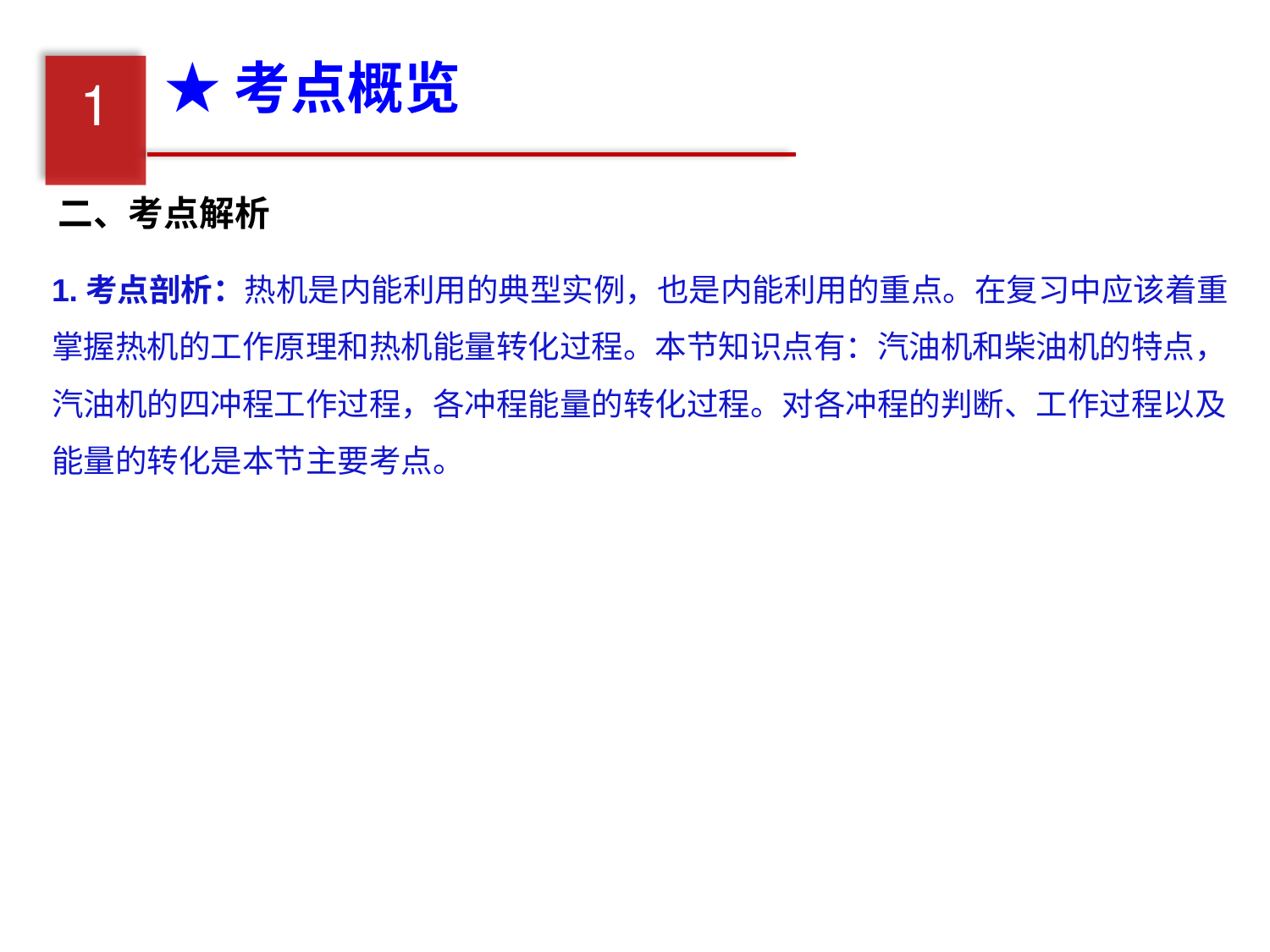

★考点概览

1
二、考点解析
1.考点剖析：热机是内能利用的典型实例，也是内能利用的重点。在复习中应该着重掌握热机的工作原理和热机能量转化过程。本节知识点有：汽油机和柴油机的特点，汽油机的四冲程工作过程，各冲程能量的转化过程。对各冲程的判断、工作过程以及能量的转化是本节主要考点。